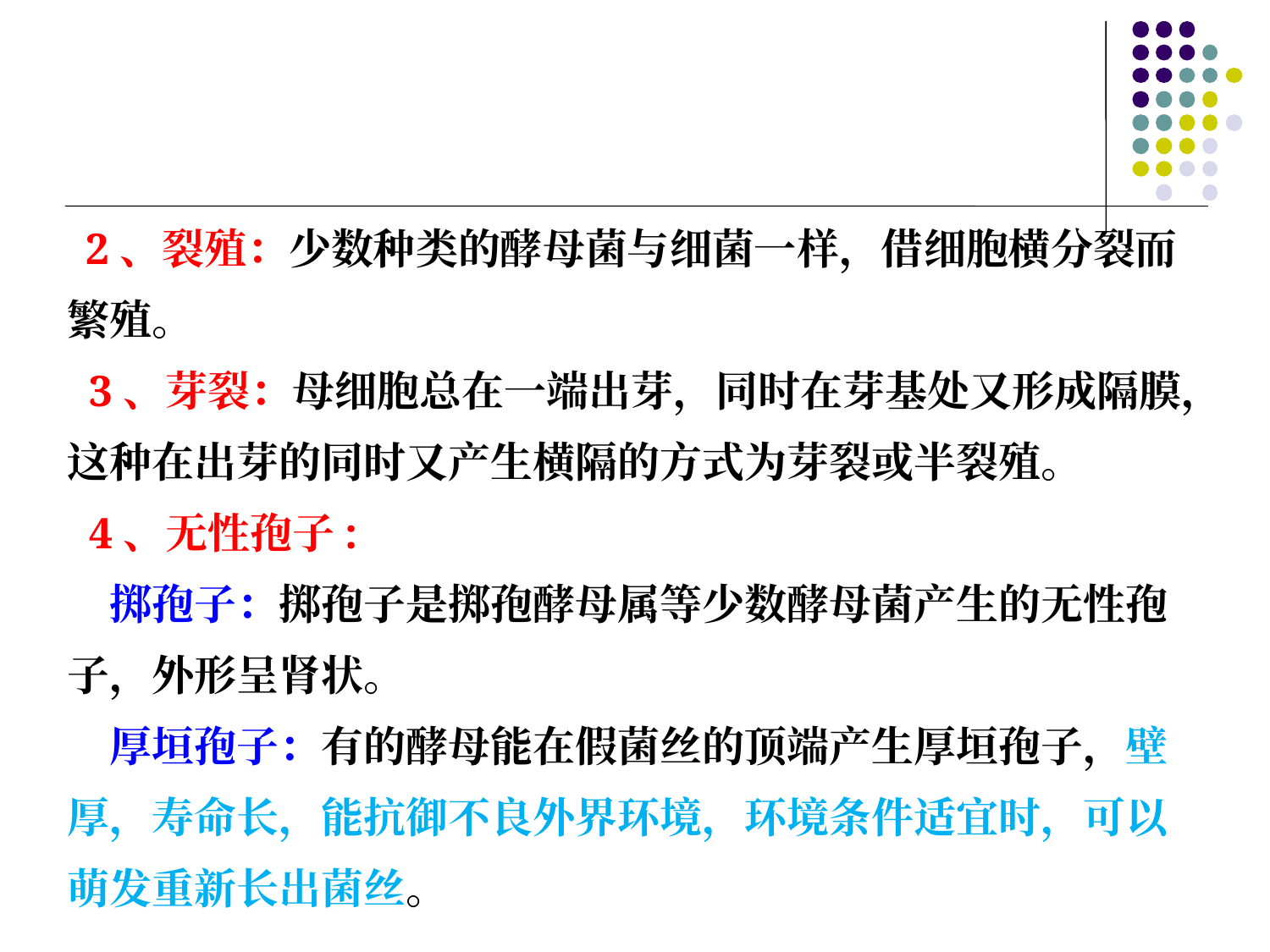

2、裂殖：少数种类的酵母菌与细菌一样，借细胞横分裂而繁殖。
  3、芽裂：母细胞总在一端出芽，同时在芽基处又形成隔膜，这种在出芽的同时又产生横隔的方式为芽裂或半裂殖。
  4、无性孢子:
   掷孢子：掷孢子是掷孢酵母属等少数酵母菌产生的无性孢子，外形呈肾状。
   厚垣孢子：有的酵母能在假菌丝的顶端产生厚垣孢子，壁厚，寿命长，能抗御不良外界环境，环境条件适宜时，可以萌发重新长出菌丝。